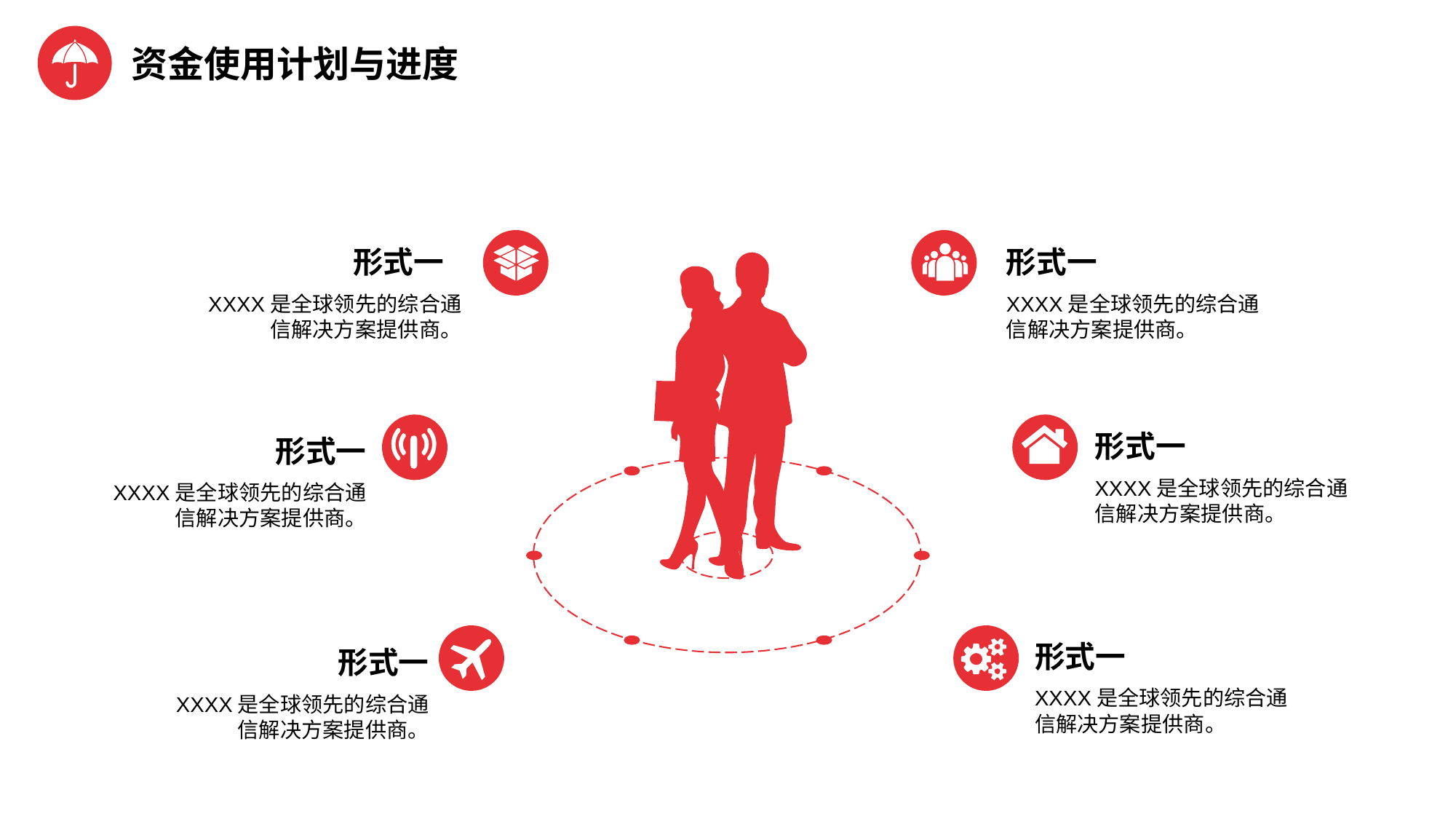

资金使用计划与进度

形式一

形式一

XXXX是全球领先的综合通信解决方案提供商。
XXXX是全球领先的综合通信解决方案提供商。

形式一

形式一

XXXX是全球领先的综合通信解决方案提供商。
XXXX是全球领先的综合通信解决方案提供商。

形式一

形式一
XXXX是全球领先的综合通信解决方案提供商。
XXXX是全球领先的综合通信解决方案提供商。